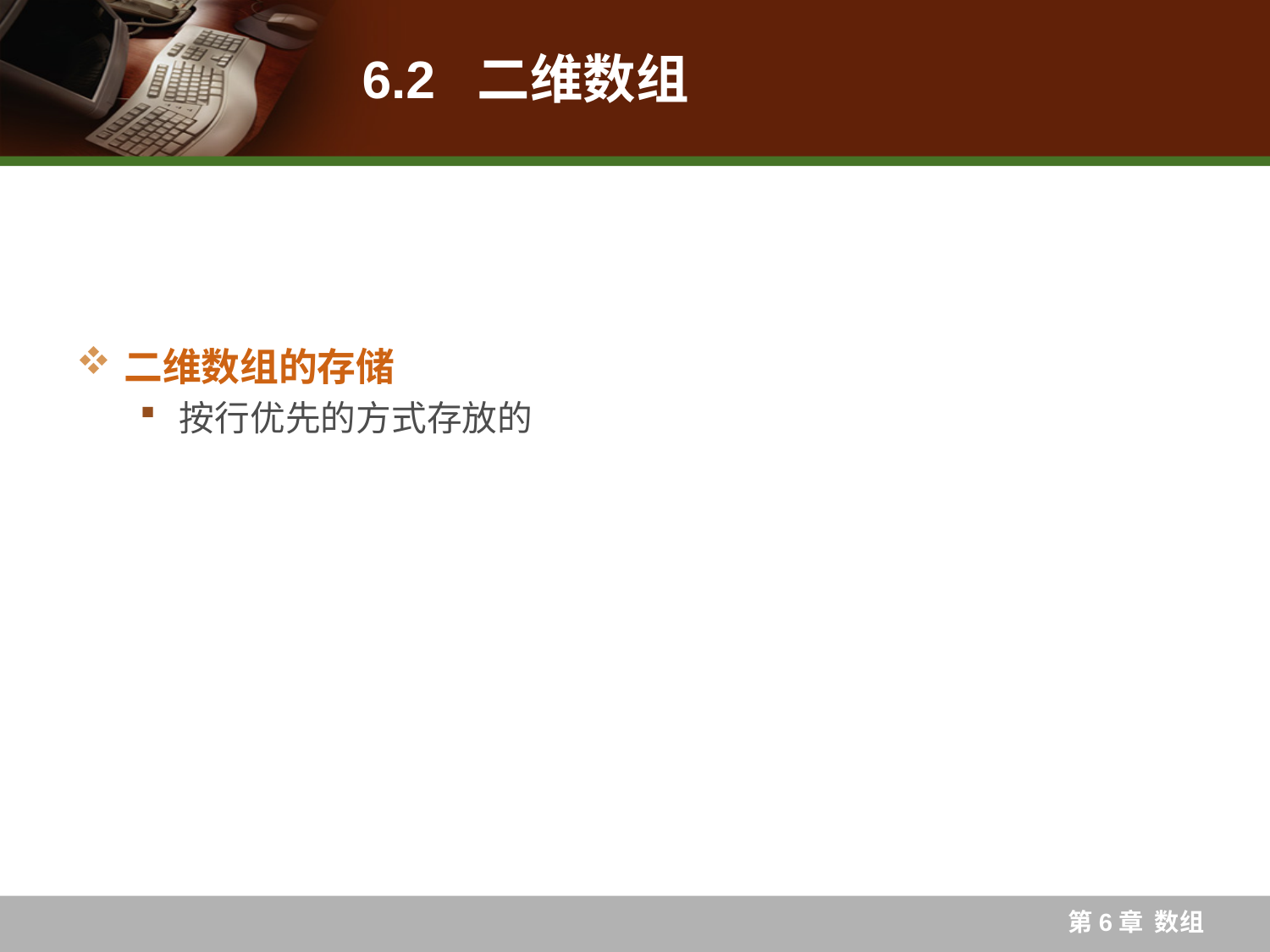

# 6.2  二维数组
二维数组的存储
按行优先的方式存放的
第6章  数组